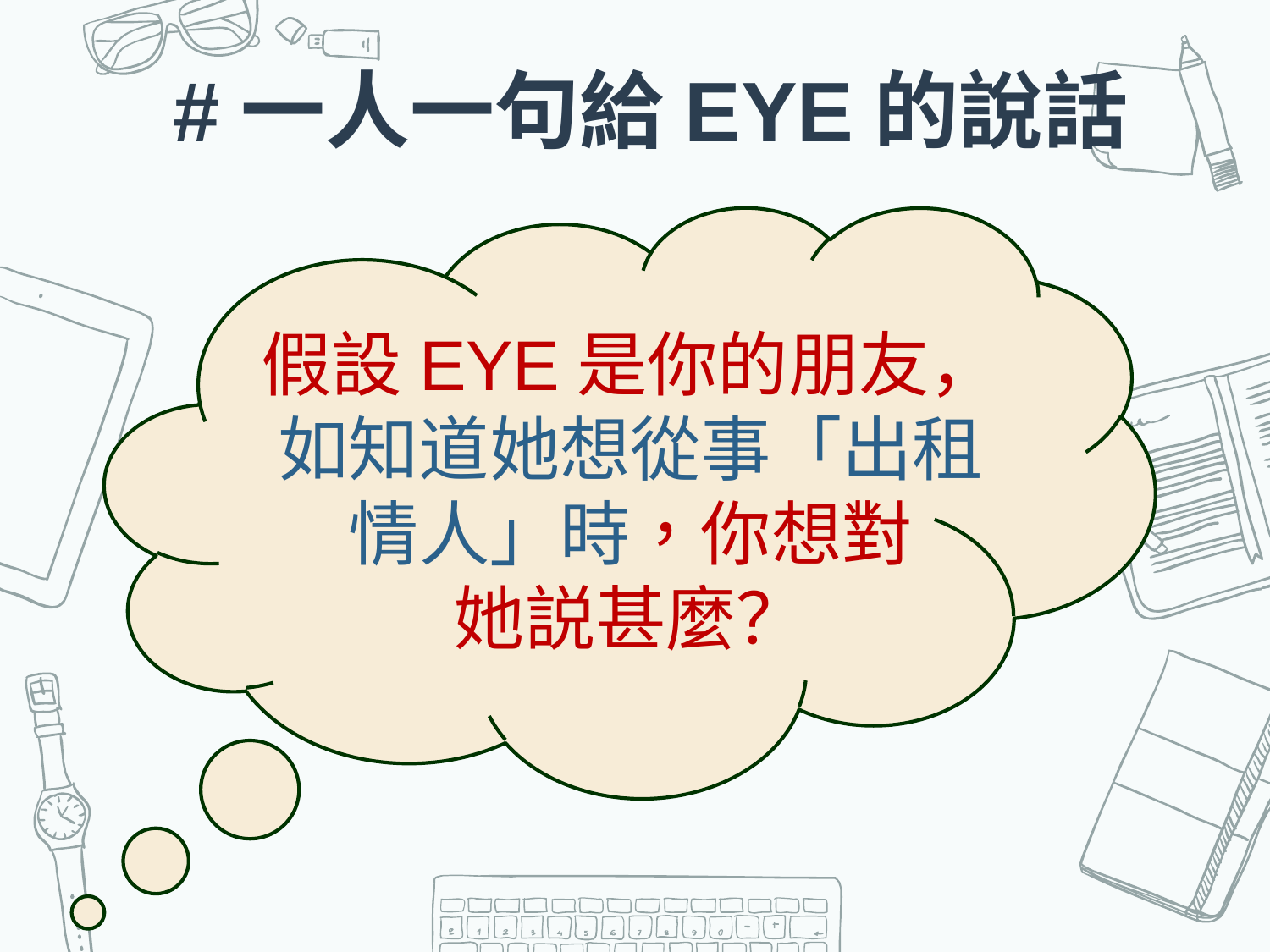

#一人一句給EYE的說話

假設EYE是你的朋友，如知道她想從事「出租情人」時，你想對
她説甚麼？